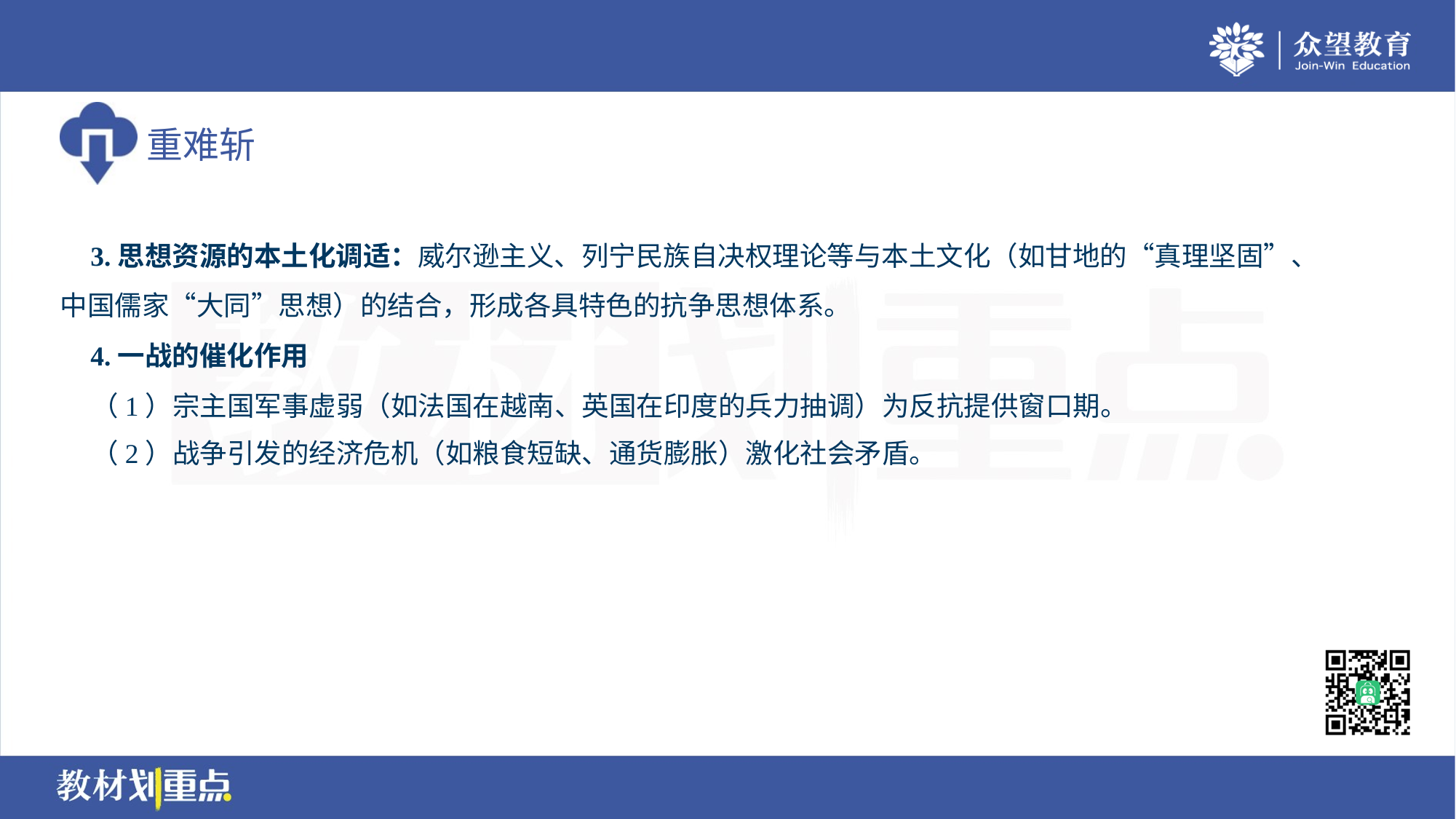

3.思想资源的本土化调适：威尔逊主义、列宁民族自决权理论等与本土文化（如甘地的“真理坚固”、
中国儒家“大同”思想）的结合，形成各具特色的抗争思想体系。
    4.一战的催化作用
    （1）宗主国军事虚弱（如法国在越南、英国在印度的兵力抽调）为反抗提供窗口期。
    （2）战争引发的经济危机（如粮食短缺、通货膨胀）激化社会矛盾。